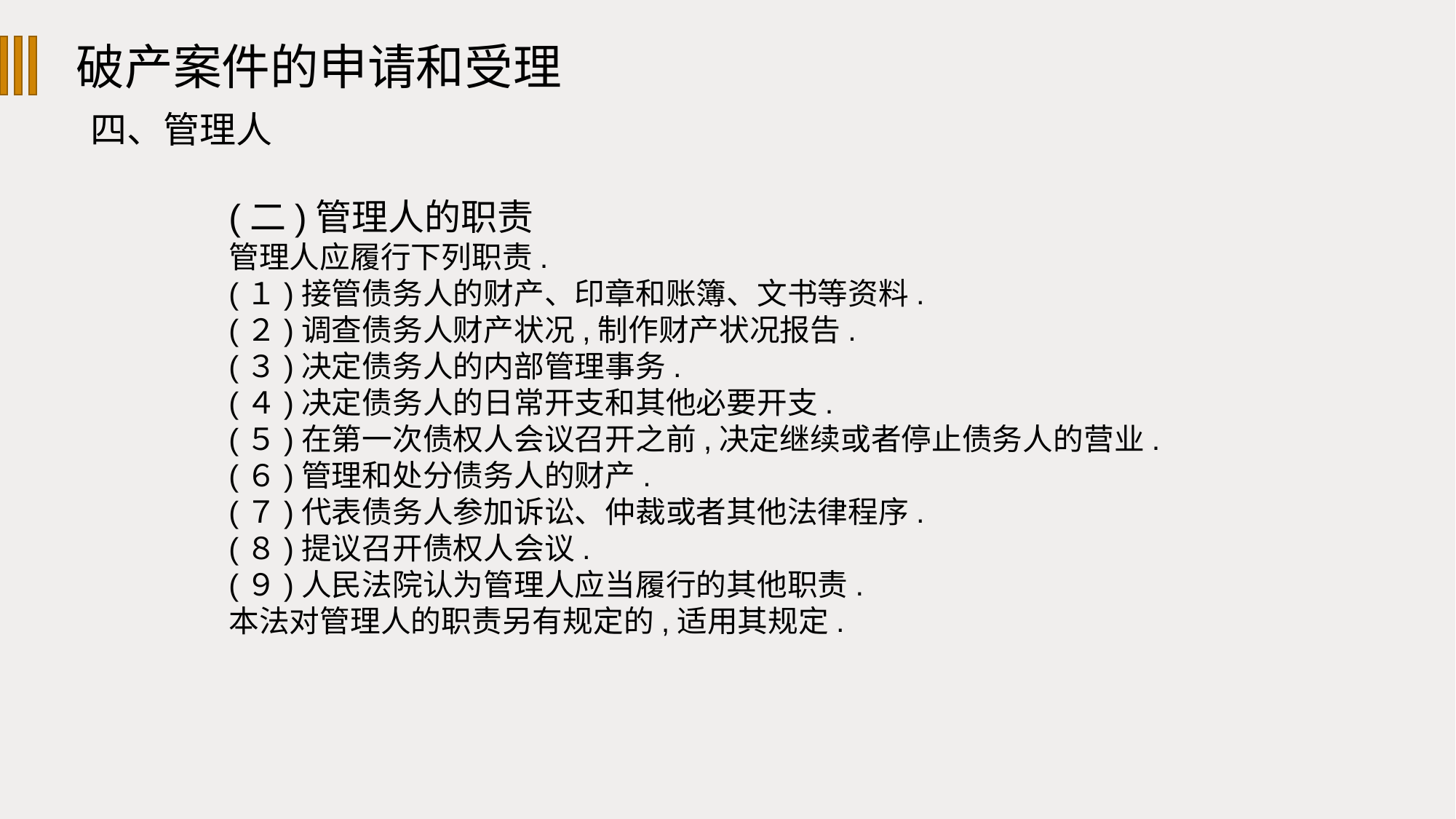

破产案件的申请和受理

四、管理人

(二)管理人的职责
管理人应履行下列职责.
(１)接管债务人的财产、印章和账簿、文书等资料.
(２)调查债务人财产状况,制作财产状况报告.
(３)决定债务人的内部管理事务.
(４)决定债务人的日常开支和其他必要开支.
(５)在第一次债权人会议召开之前,决定继续或者停止债务人的营业.
(６)管理和处分债务人的财产.
(７)代表债务人参加诉讼、仲裁或者其他法律程序.
(８)提议召开债权人会议.
(９)人民法院认为管理人应当履行的其他职责.
本法对管理人的职责另有规定的,适用其规定.